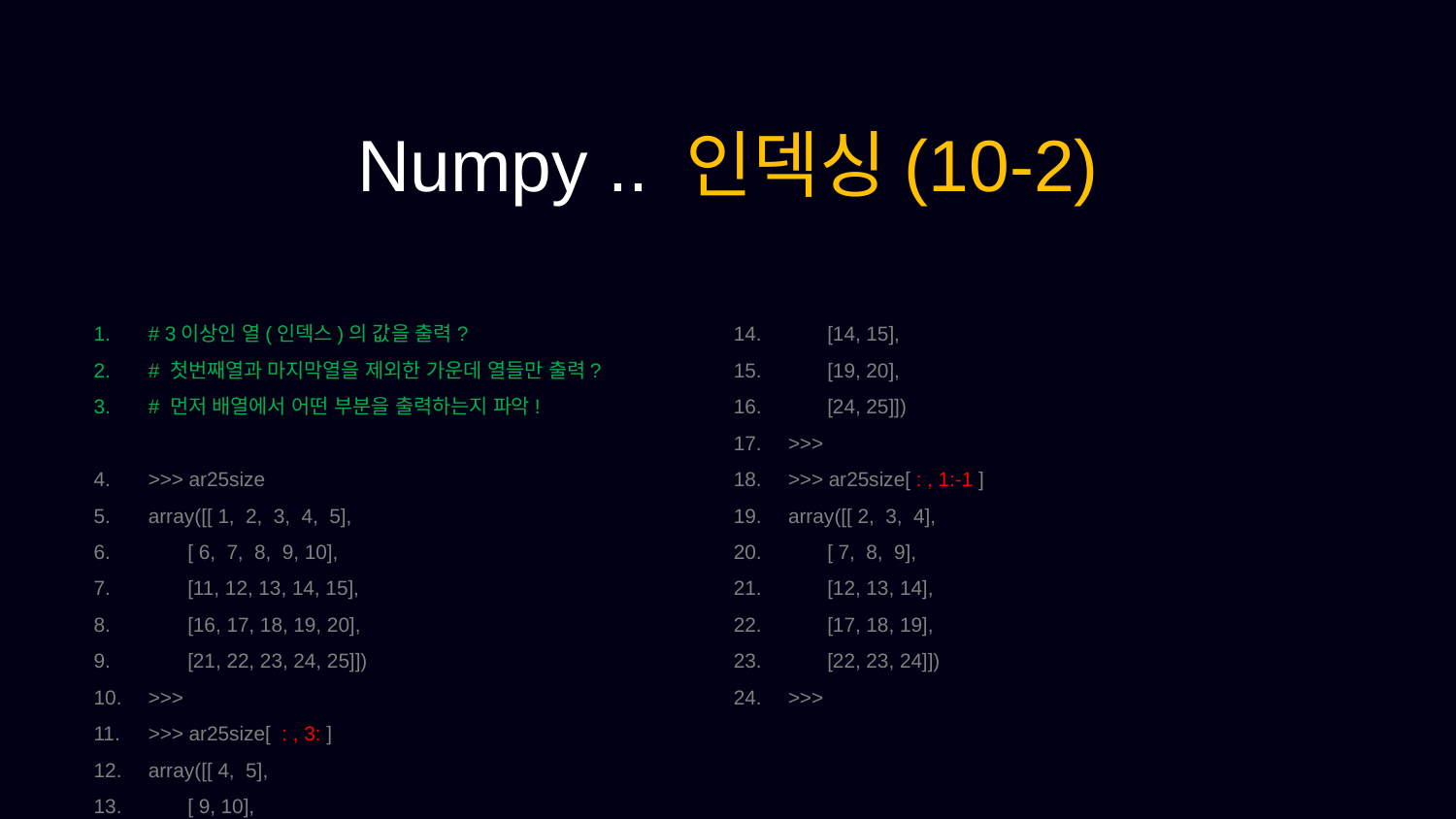

Numpy .. 인덱싱(10-2)
# 3이상인 열(인덱스)의 값을 출력?
# 첫번째열과 마지막열을 제외한 가운데 열들만 출력?
# 먼저 배열에서 어떤 부분을 출력하는지 파악!

>>> ar25size
array([[ 1,  2,  3,  4,  5],
       [ 6,  7,  8,  9, 10],
       [11, 12, 13, 14, 15],
       [16, 17, 18, 19, 20],
       [21, 22, 23, 24, 25]])
>>>
>>> ar25size[  : , 3: ]
array([[ 4,  5],
       [ 9, 10],
       [14, 15],
       [19, 20],
       [24, 25]])
>>>
>>> ar25size[ : , 1:-1 ]
array([[ 2,  3,  4],
       [ 7,  8,  9],
       [12, 13, 14],
       [17, 18, 19],
       [22, 23, 24]])
>>>